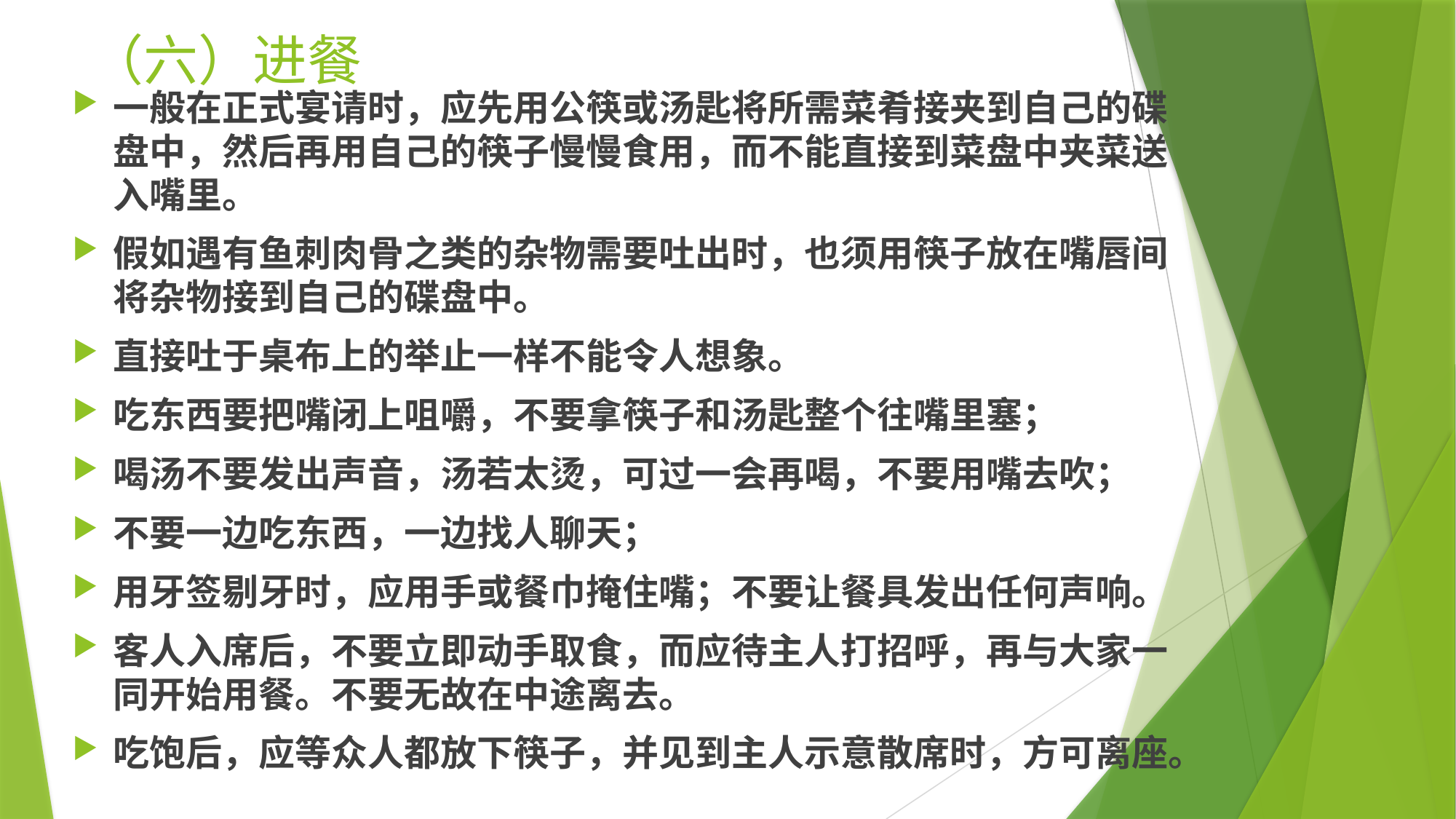

# （六）进餐
一般在正式宴请时，应先用公筷或汤匙将所需菜肴接夹到自己的碟盘中，然后再用自己的筷子慢慢食用，而不能直接到菜盘中夹菜送入嘴里。
假如遇有鱼刺肉骨之类的杂物需要吐出时，也须用筷子放在嘴唇间将杂物接到自己的碟盘中。
直接吐于桌布上的举止一样不能令人想象。
吃东西要把嘴闭上咀嚼，不要拿筷子和汤匙整个往嘴里塞；
喝汤不要发出声音，汤若太烫，可过一会再喝，不要用嘴去吹；
不要一边吃东西，一边找人聊天；
用牙签剔牙时，应用手或餐巾掩住嘴；不要让餐具发出任何声响。
客人入席后，不要立即动手取食，而应待主人打招呼，再与大家一同开始用餐。不要无故在中途离去。
吃饱后，应等众人都放下筷子，并见到主人示意散席时，方可离座。